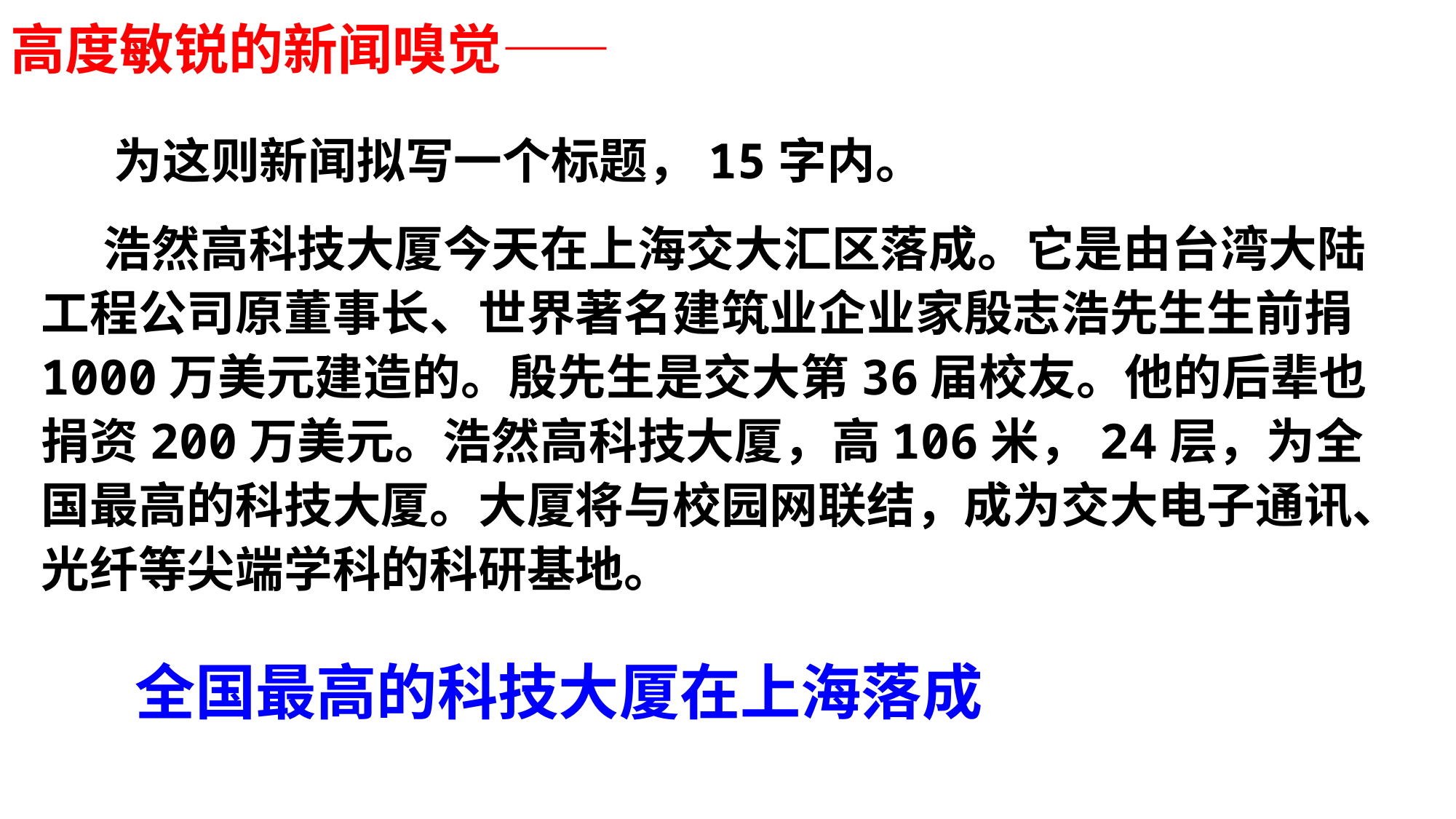

高度敏锐的新闻嗅觉——
# 为这则新闻拟写一个标题，15字内。
       浩然高科技大厦今天在上海交大汇区落成。它是由台湾大陆工程公司原董事长、世界著名建筑业企业家殷志浩先生生前捐1000万美元建造的。殷先生是交大第36届校友。他的后辈也捐资200万美元。浩然高科技大厦，高106米，24层，为全国最高的科技大厦。大厦将与校园网联结，成为交大电子通讯、光纤等尖端学科的科研基地。
全国最高的科技大厦在上海落成